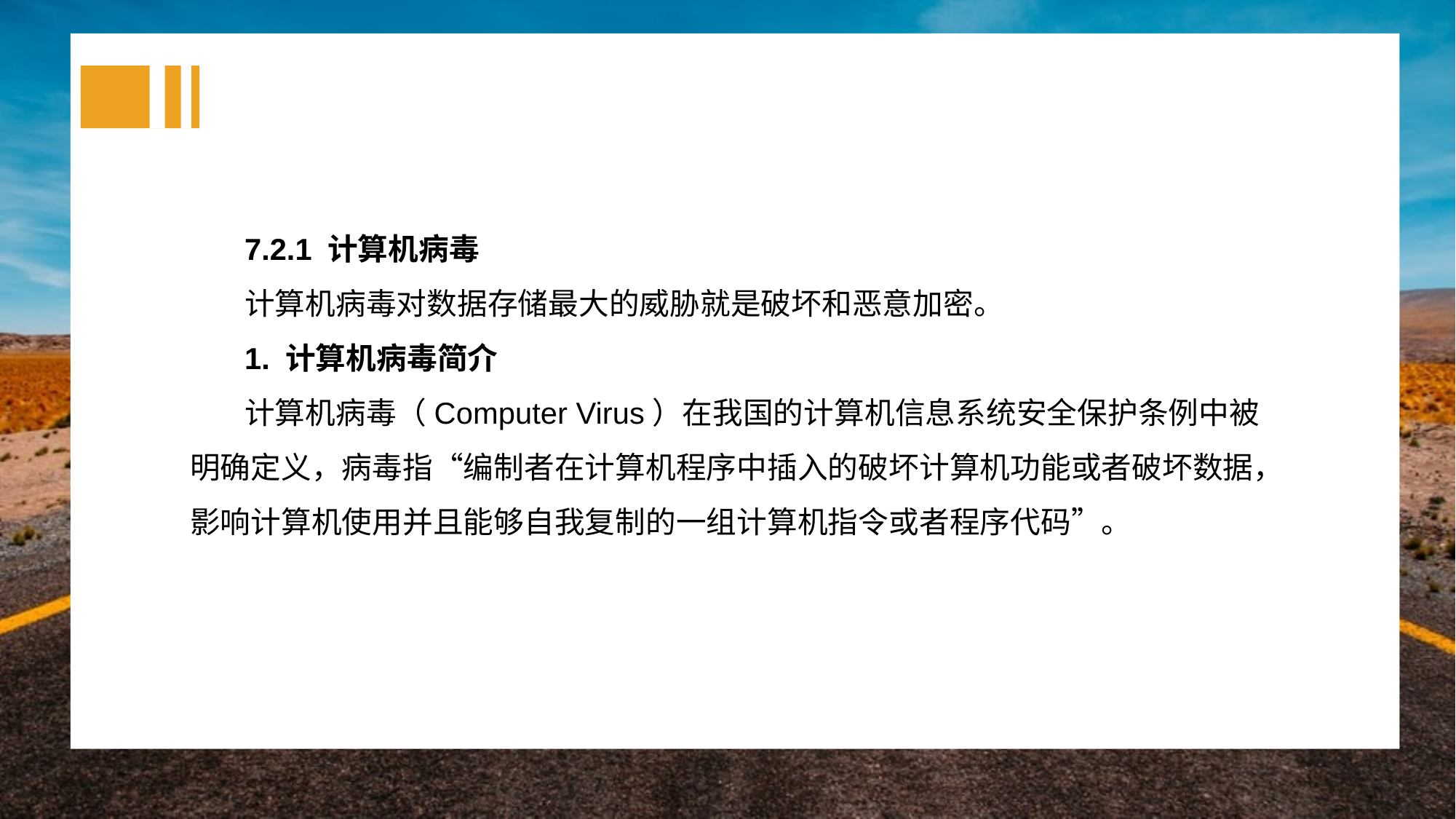

7.2.1 计算机病毒
计算机病毒对数据存储最大的威胁就是破坏和恶意加密。
1. 计算机病毒简介
计算机病毒（Computer Virus）在我国的计算机信息系统安全保护条例中被明确定义，病毒指“编制者在计算机程序中插入的破坏计算机功能或者破坏数据，影响计算机使用并且能够自我复制的一组计算机指令或者程序代码”。